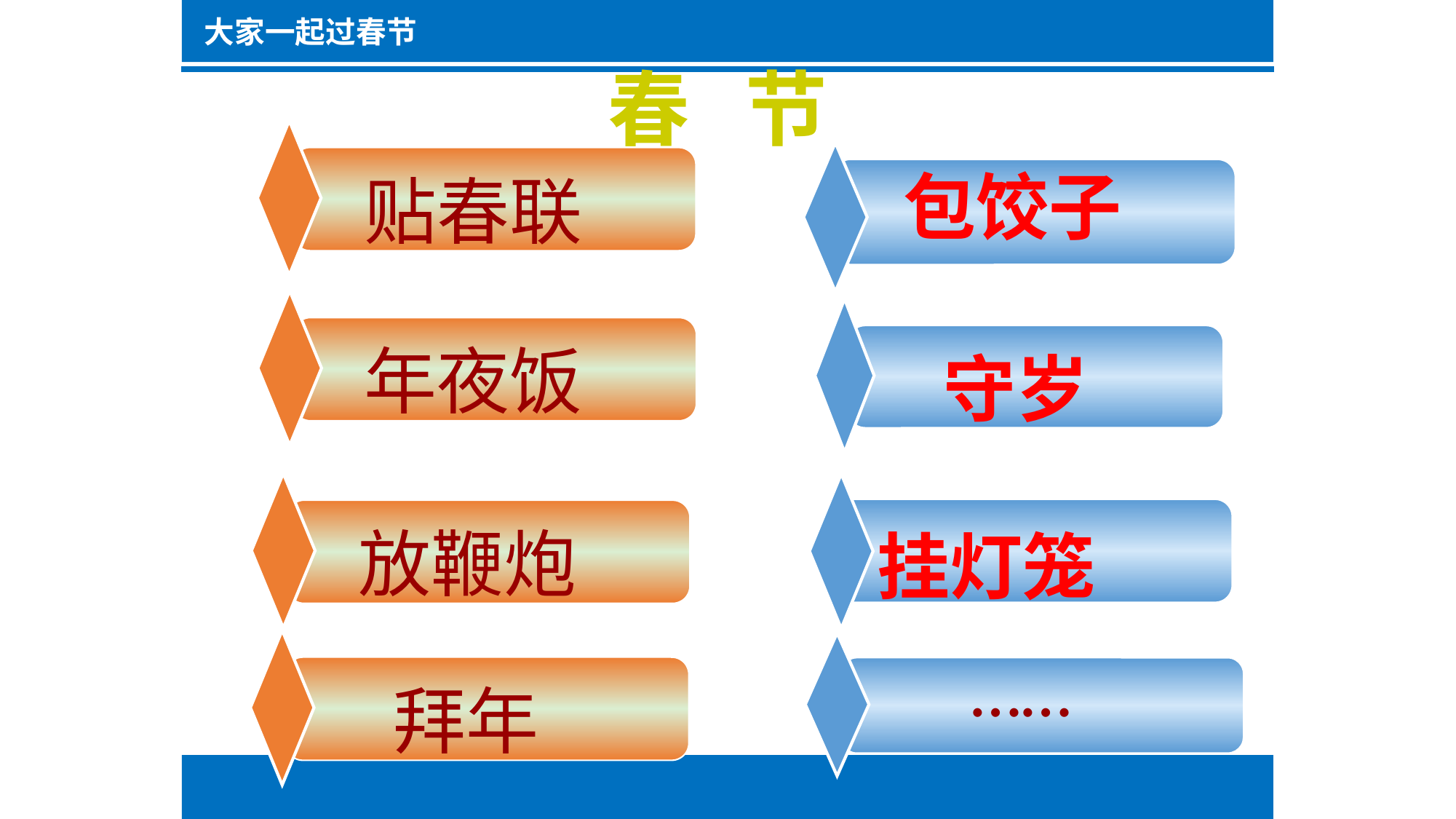

大家一起过春节
春   节

贴春联

包饺子

年夜饭

守岁

放鞭炮

挂灯笼

拜年

……